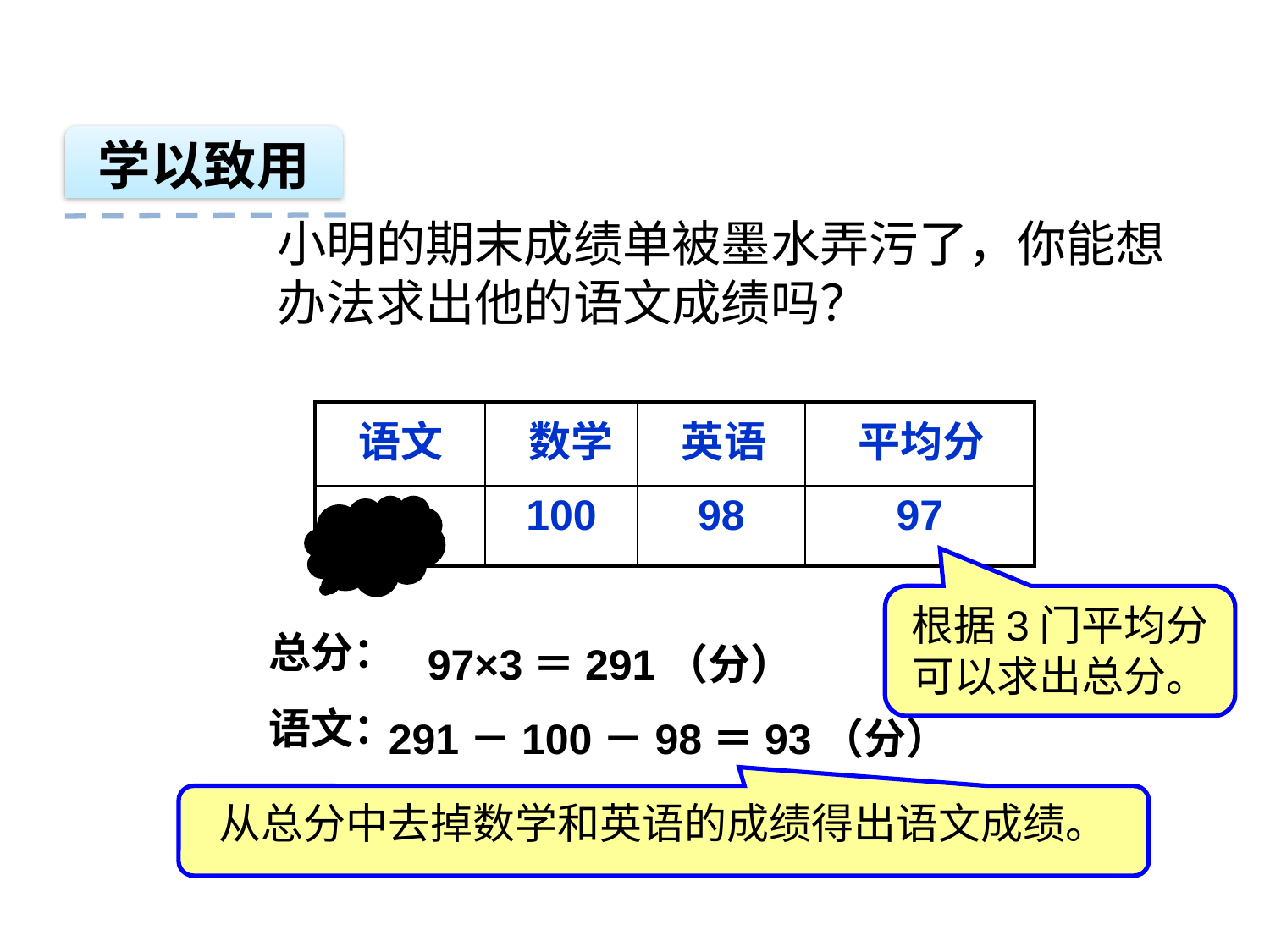

学以致用
小明的期末成绩单被墨水弄污了，你能想办法求出他的语文成绩吗？
| 语文 | 数学 | 英语 | 平均分 |
| --- | --- | --- | --- |
|  | 100 | 98 | 97 |

根据3门平均分可以求出总分。
97×3＝291（分）
总分：
语文：
291－100－98＝93（分）
从总分中去掉数学和英语的成绩得出语文成绩。